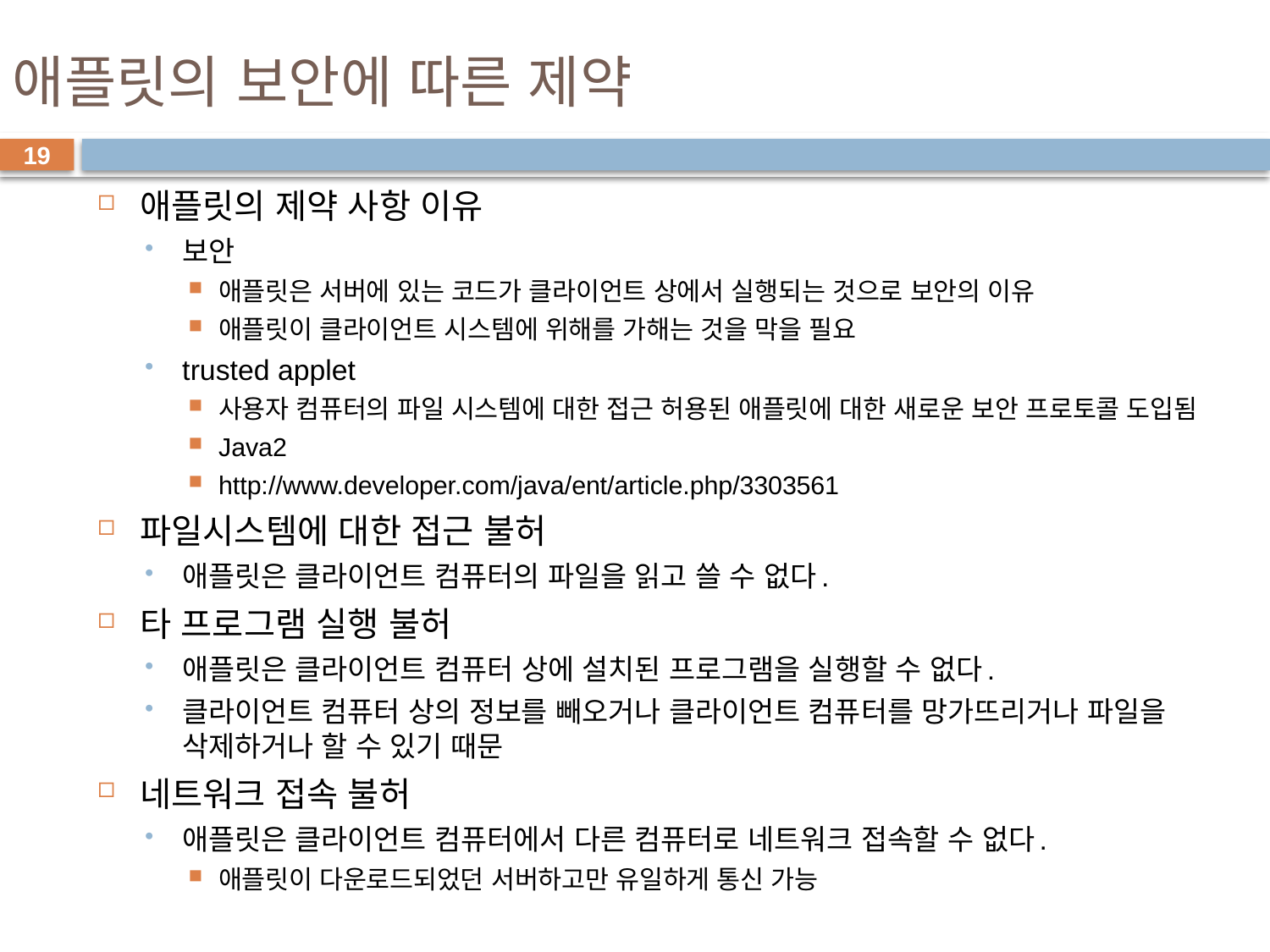

# 애플릿의 보안에 따른 제약
19
애플릿의 제약 사항 이유
보안
애플릿은 서버에 있는 코드가 클라이언트 상에서 실행되는 것으로 보안의 이유
애플릿이 클라이언트 시스템에 위해를 가해는 것을 막을 필요
trusted applet
사용자 컴퓨터의 파일 시스템에 대한 접근 허용된 애플릿에 대한 새로운 보안 프로토콜 도입됨
Java2
http://www.developer.com/java/ent/article.php/3303561
파일시스템에 대한 접근 불허
애플릿은 클라이언트 컴퓨터의 파일을 읽고 쓸 수 없다.
타 프로그램 실행 불허
애플릿은 클라이언트 컴퓨터 상에 설치된 프로그램을 실행할 수 없다.
클라이언트 컴퓨터 상의 정보를 빼오거나 클라이언트 컴퓨터를 망가뜨리거나 파일을 삭제하거나 할 수 있기 때문
네트워크 접속 불허
애플릿은 클라이언트 컴퓨터에서 다른 컴퓨터로 네트워크 접속할 수 없다.
애플릿이 다운로드되었던 서버하고만 유일하게 통신 가능